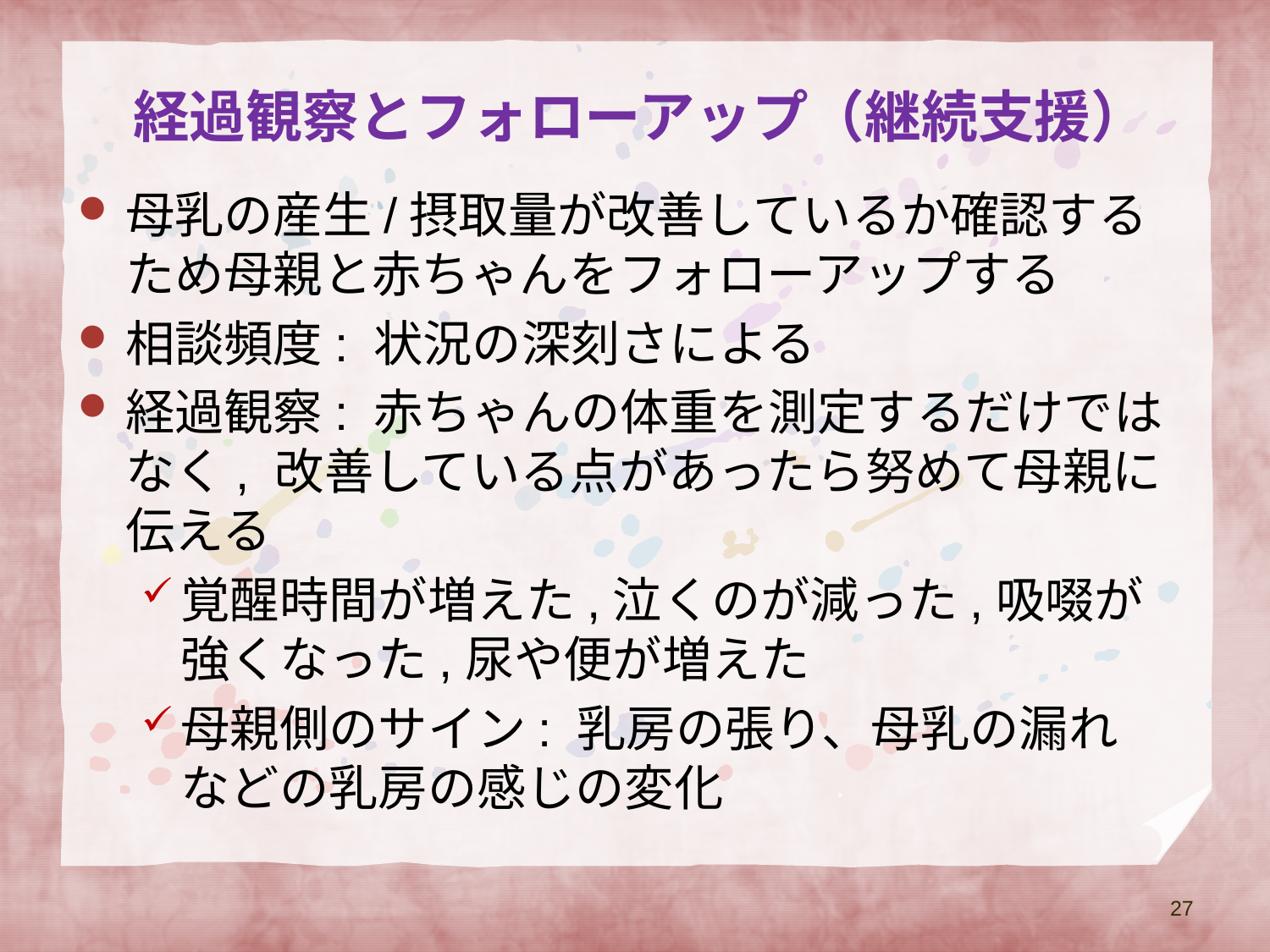

# 経過観察とフォローアップ（継続支援）
母乳の産生/摂取量が改善しているか確認するため母親と赤ちゃんをフォローアップする
相談頻度: 状況の深刻さによる
経過観察: 赤ちゃんの体重を測定するだけではなく, 改善している点があったら努めて母親に伝える
覚醒時間が増えた,泣くのが減った,吸啜が強くなった,尿や便が増えた
母親側のサイン: 乳房の張り、母乳の漏れなどの乳房の感じの変化

27